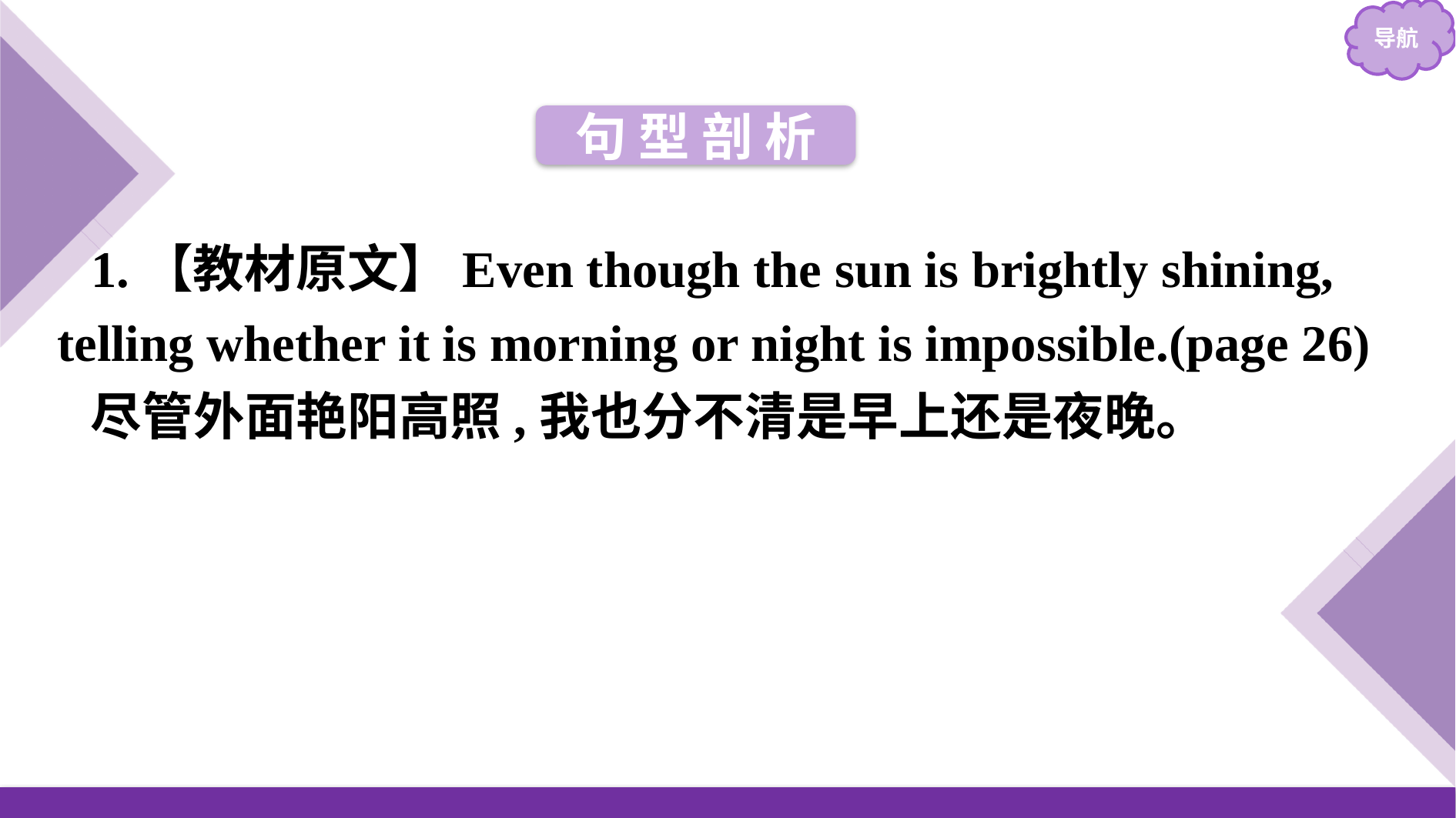

句 型 剖 析
1.【教材原文】Even though the sun is brightly shining, telling whether it is morning or night is impossible.(page 26)
尽管外面艳阳高照,我也分不清是早上还是夜晚。